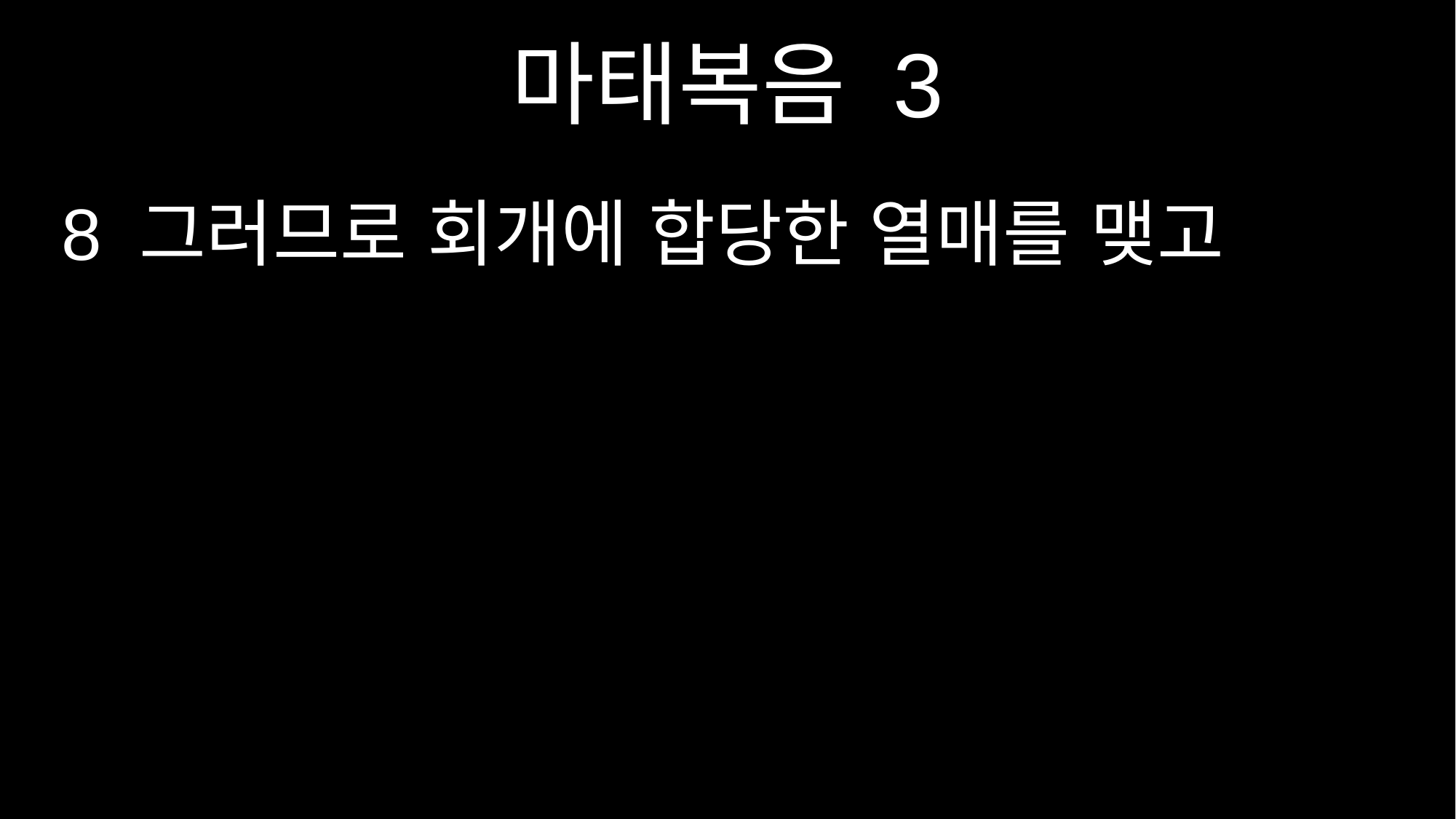

마태복음 3
8 그러므로 회개에 합당한 열매를 맺고